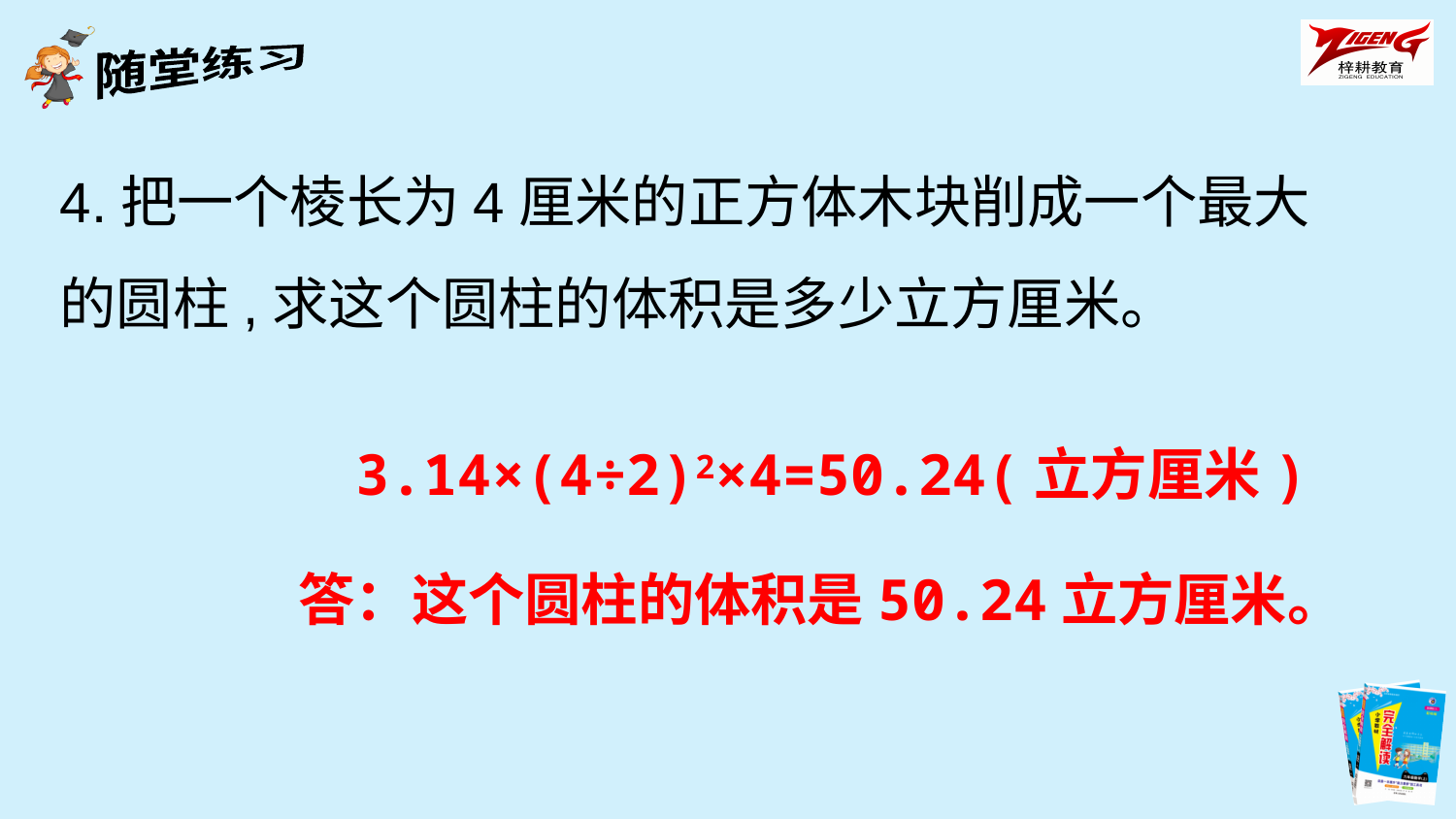

4.把一个棱长为4厘米的正方体木块削成一个最大的圆柱,求这个圆柱的体积是多少立方厘米。
3.14×(4÷2)2×4=50.24(立方厘米)
答：这个圆柱的体积是50.24立方厘米。